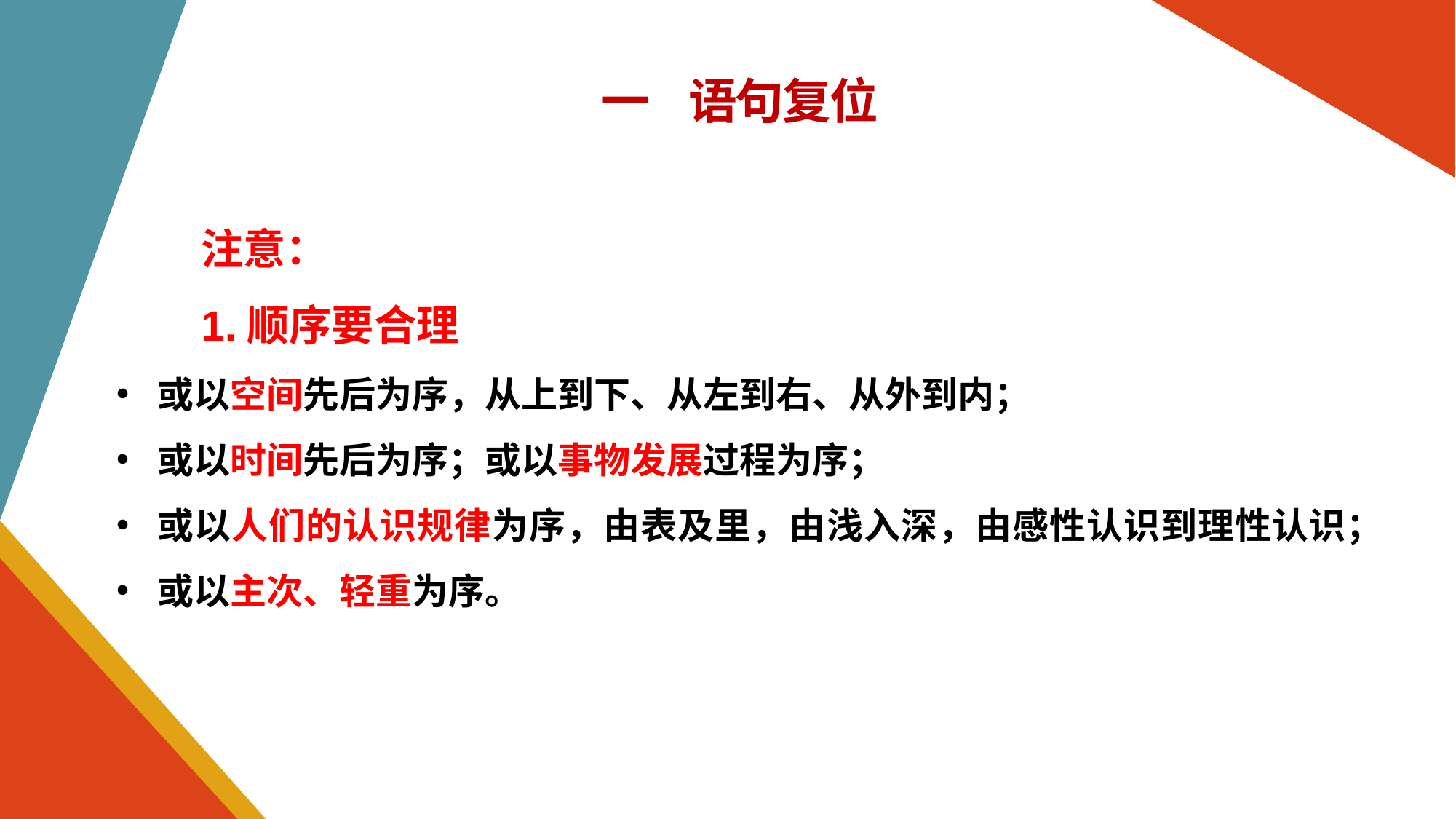

一    语句复位
注意：
1.顺序要合理
或以空间先后为序，从上到下、从左到右、从外到内；
或以时间先后为序；或以事物发展过程为序；
或以人们的认识规律为序，由表及里，由浅入深，由感性认识到理性认识；
或以主次、轻重为序。